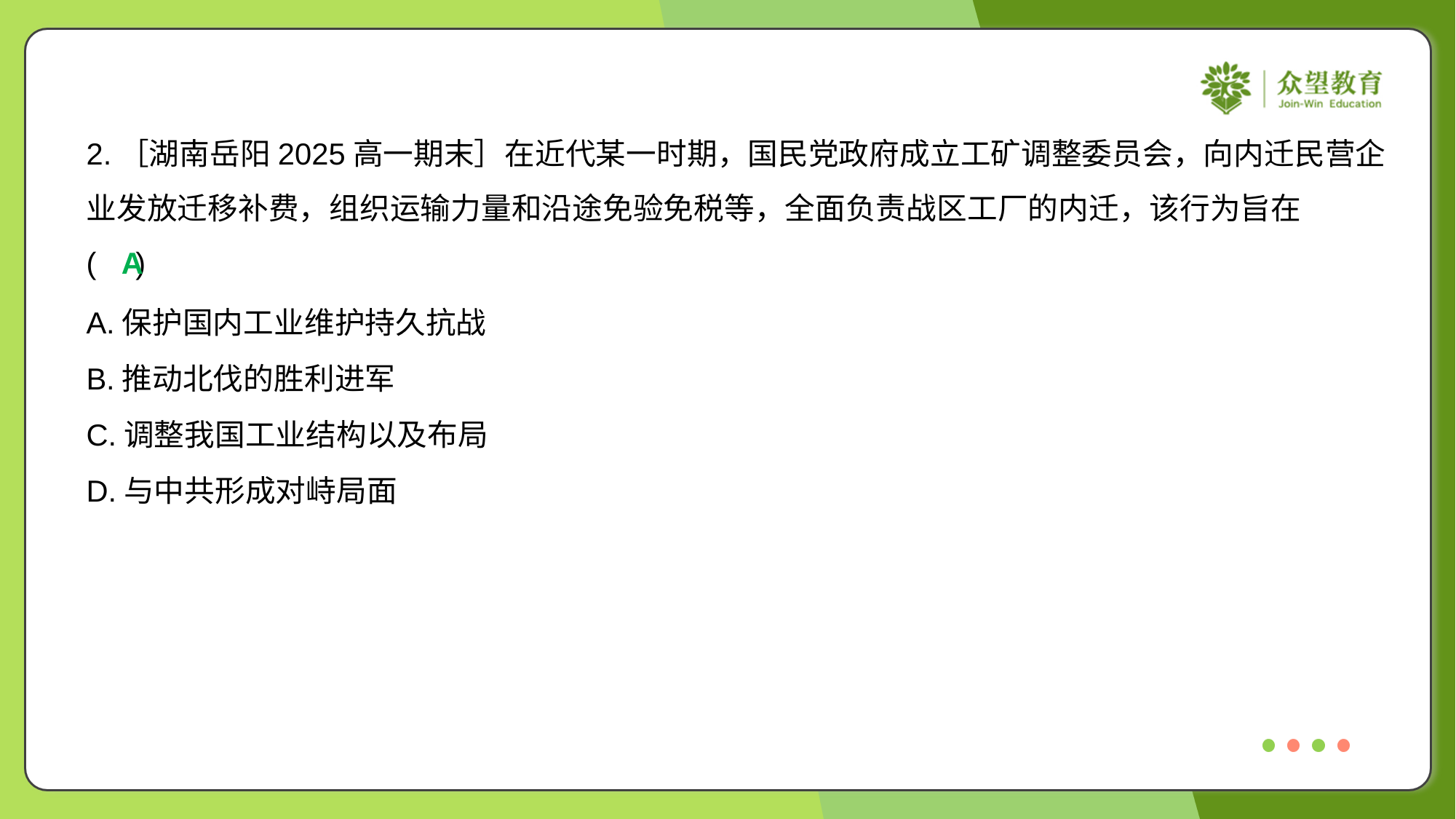

2.［湖南岳阳2025高一期末］在近代某一时期，国民党政府成立工矿调整委员会，向内迁民营企
业发放迁移补费，组织运输力量和沿途免验免税等，全面负责战区工厂的内迁，该行为旨在
(     )
A
A.保护国内工业维护持久抗战
B.推动北伐的胜利进军
C.调整我国工业结构以及布局
D.与中共形成对峙局面